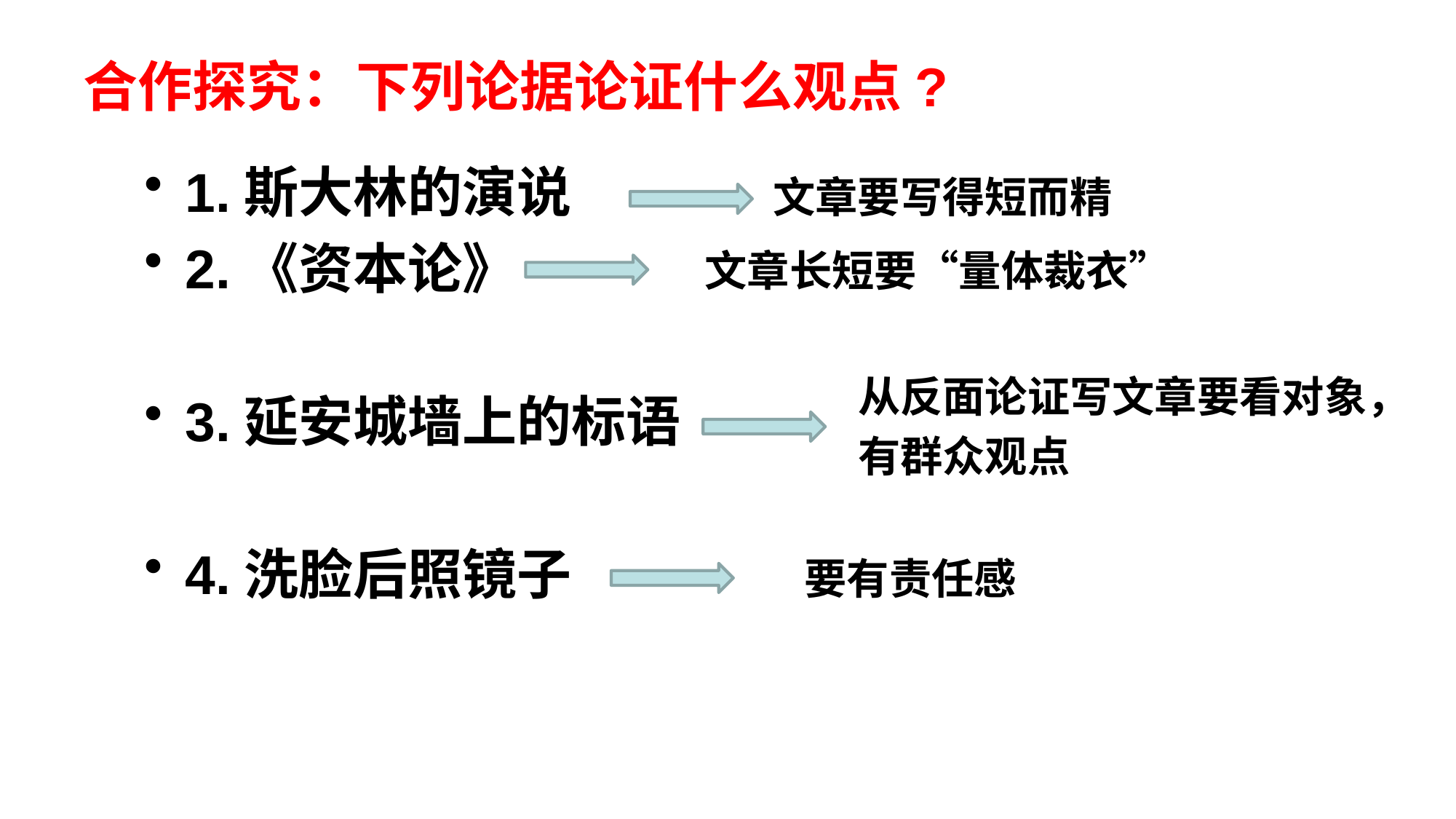

# 合作探究：下列论据论证什么观点?
1.斯大林的演说
2.《资本论》

3.延安城墙上的标语

4.洗脸后照镜子
     文章要写得短而精

   文章长短要“量体裁衣”

从反面论证写文章要看对象，
有群众观点

要有责任感